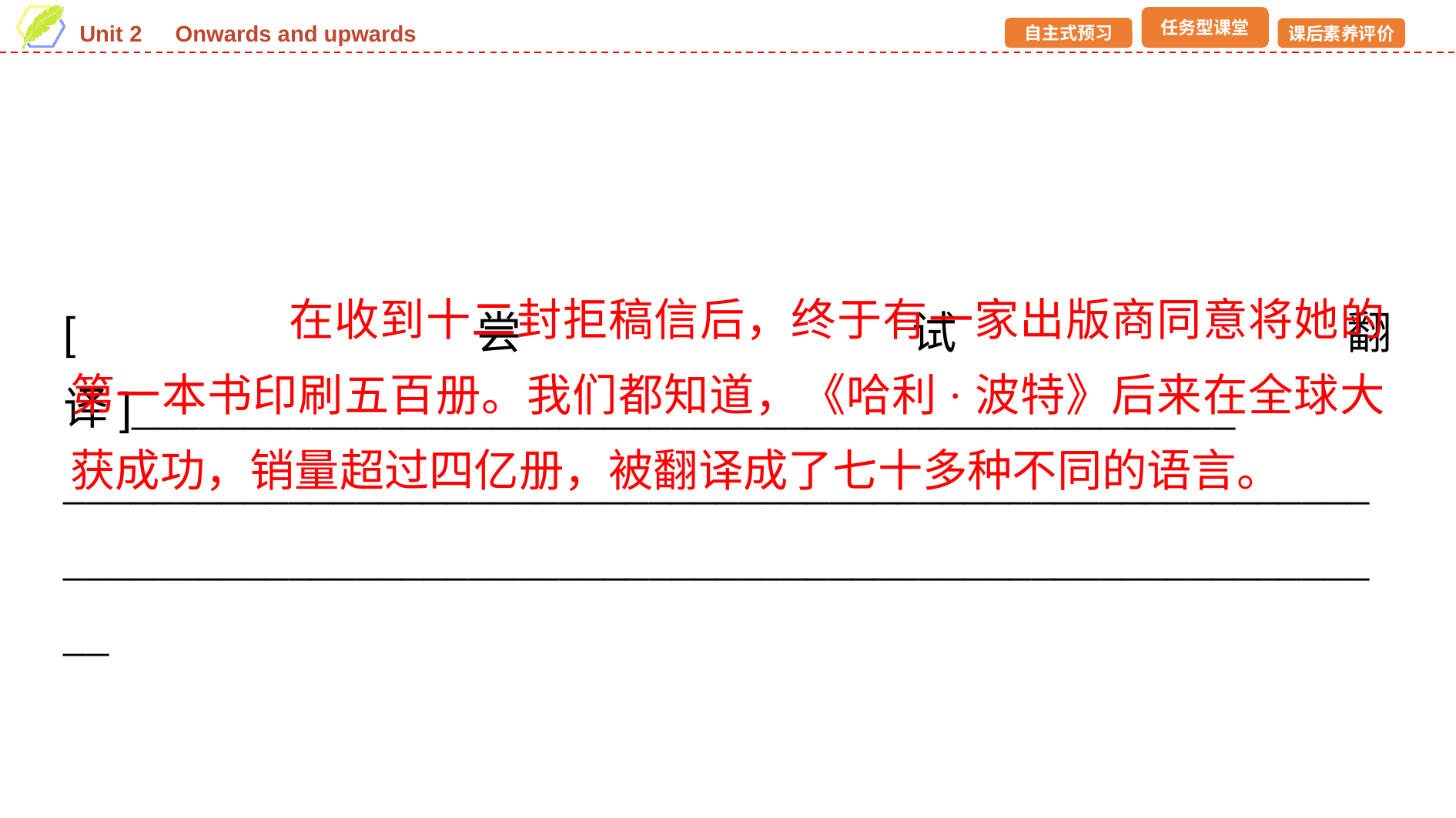

在收到十二封拒稿信后，终于有一家出版商同意将她的第一本书印刷五百册。我们都知道，《哈利·波特》后来在全球大获成功，销量超过四亿册，被翻译成了七十多种不同的语言。
[尝试翻译]_________________________________________________
______________________________________________________________________________________________________________________